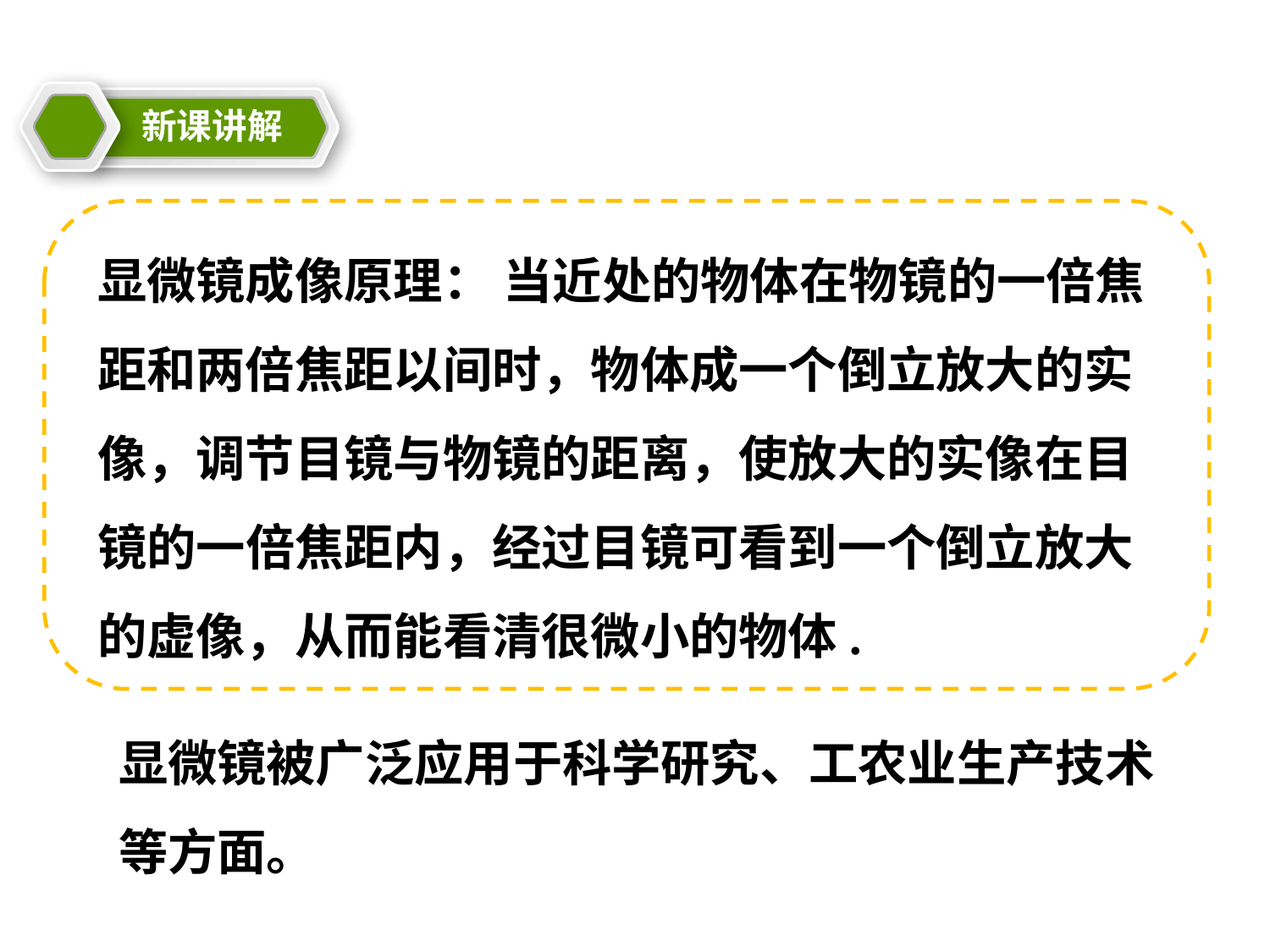

新课讲解
教学目标

显微镜成像原理： 当近处的物体在物镜的一倍焦距和两倍焦距以间时，物体成一个倒立放大的实像，调节目镜与物镜的距离，使放大的实像在目镜的一倍焦距内，经过目镜可看到一个倒立放大的虚像，从而能看清很微小的物体.
显微镜被广泛应用于科学研究、工农业生产技术等方面。